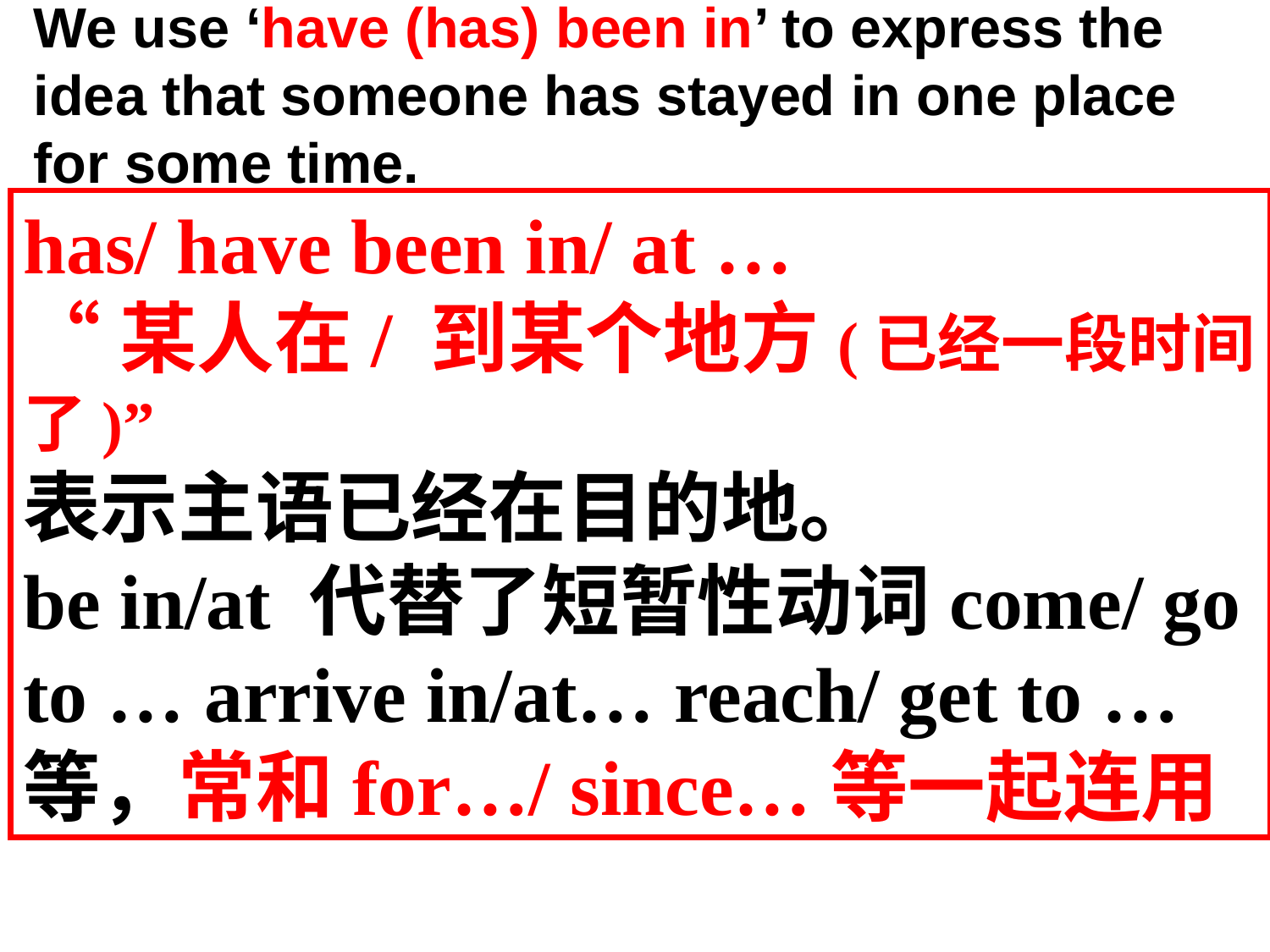

We use ‘have (has) been in’ to express the idea that someone has stayed in one place for some time.
has/ have been in/ at …
“某人在/ 到某个地方(已经一段时间了)”
表示主语已经在目的地。
be in/at 代替了短暂性动词come/ go to … arrive in/at… reach/ get to …等，常和for…/ since…等一起连用